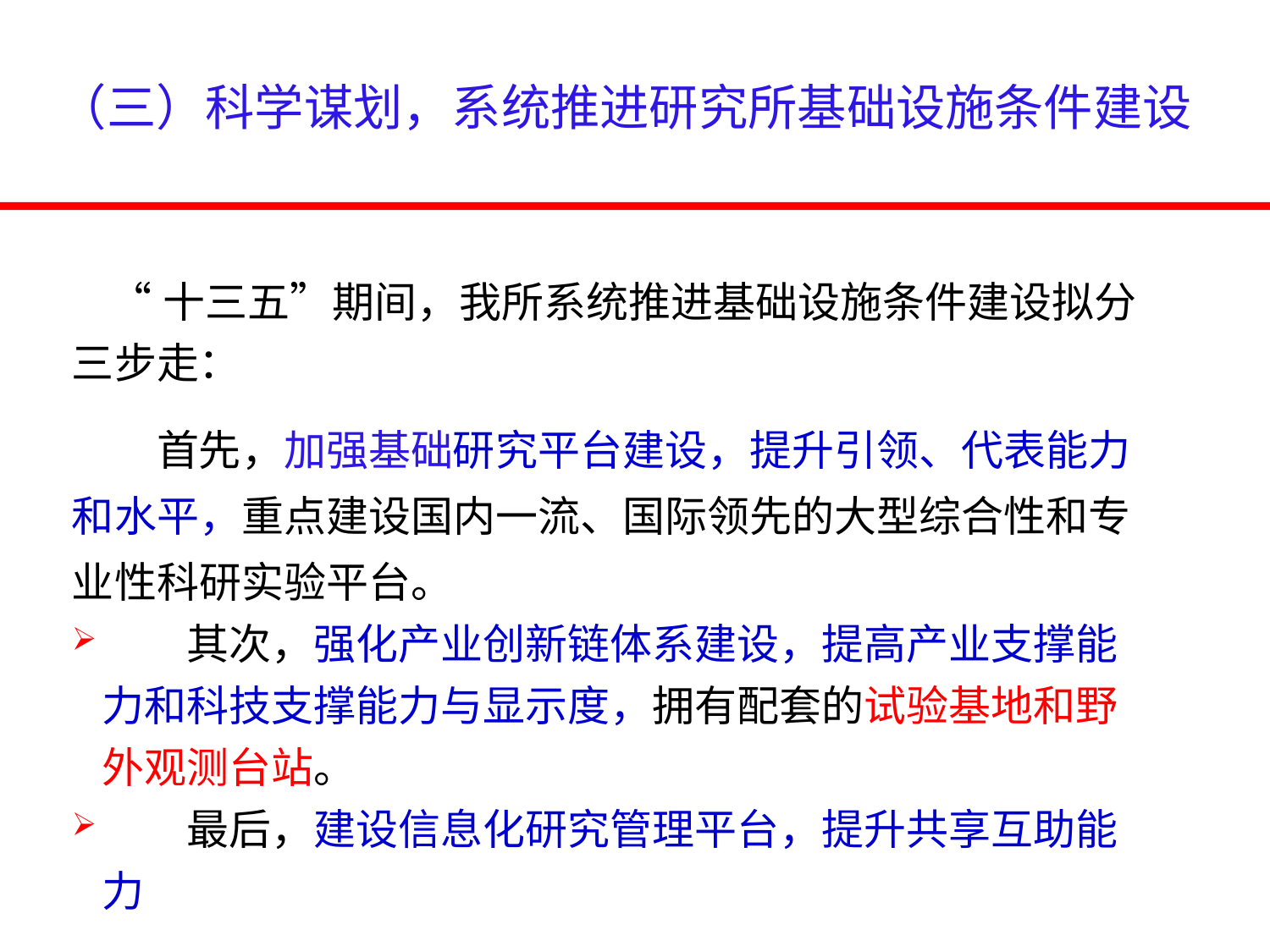

（三）科学谋划，系统推进研究所基础设施条件建设

    “十三五”期间，我所系统推进基础设施条件建设拟分三步走：
　　首先，加强基础研究平台建设，提升引领、代表能力和水平，重点建设国内一流、国际领先的大型综合性和专业性科研实验平台。
　　其次，强化产业创新链体系建设，提高产业支撑能力和科技支撑能力与显示度，拥有配套的试验基地和野外观测台站。
　　最后，建设信息化研究管理平台，提升共享互助能力